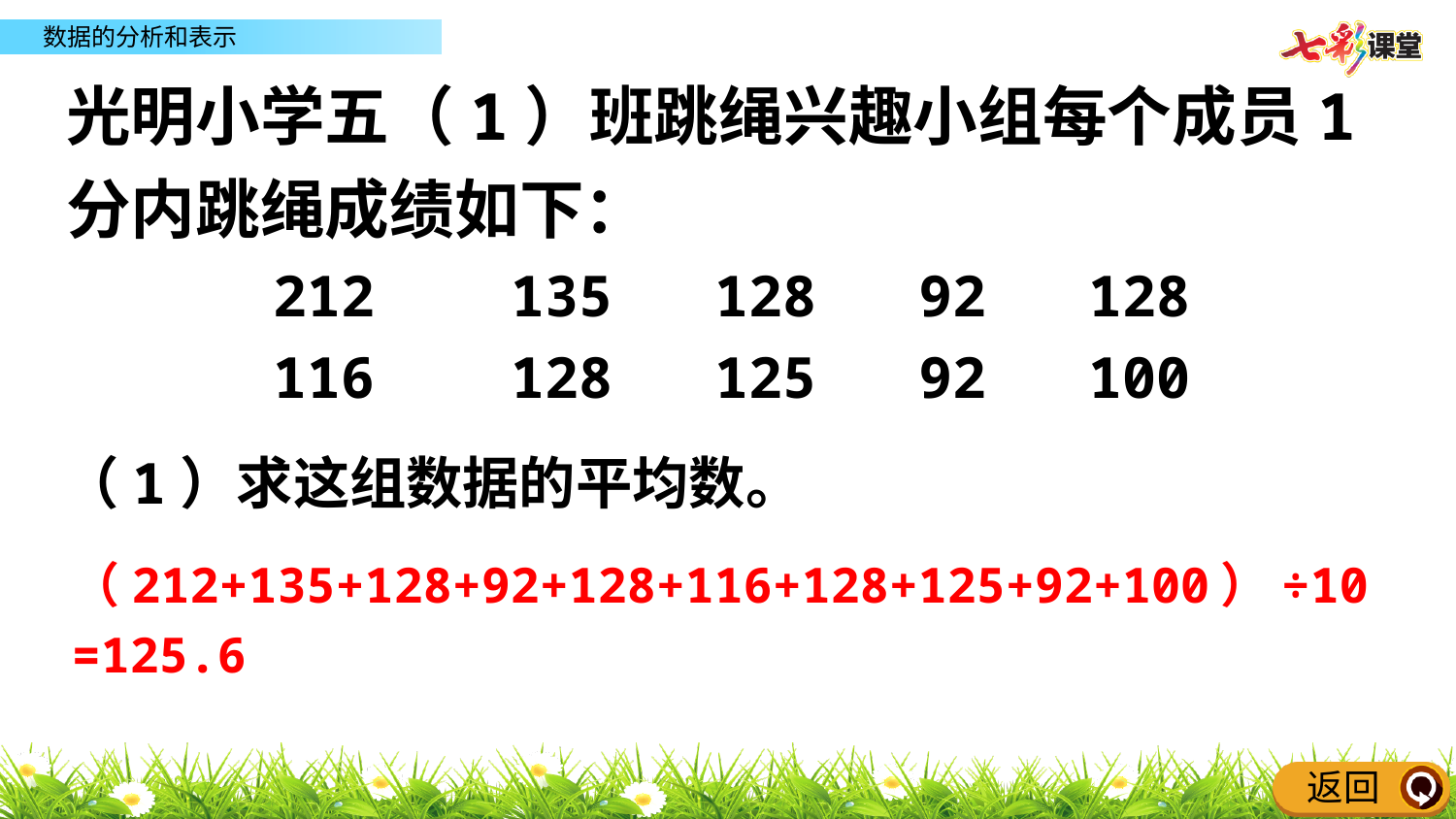

光明小学五（1）班跳绳兴趣小组每个成员1分内跳绳成绩如下：
212    135   128   92   128
116    128   125   92   100
（1）求这组数据的平均数。
（212+135+128+92+128+116+128+125+92+100）÷10=125.6